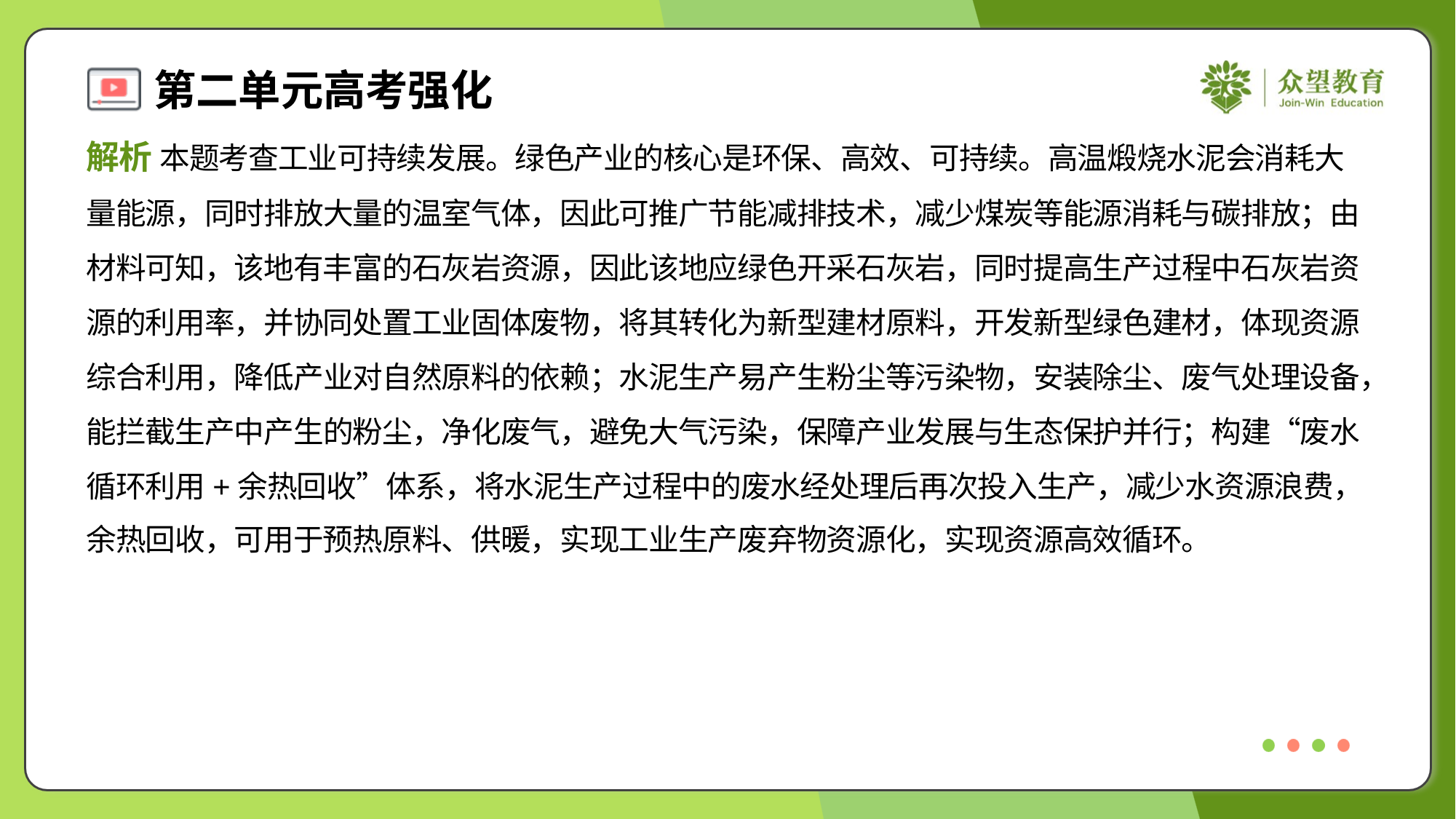

解析 本题考查工业可持续发展。绿色产业的核心是环保、高效、可持续。高温煅烧水泥会消耗大
量能源，同时排放大量的温室气体，因此可推广节能减排技术，减少煤炭等能源消耗与碳排放；由
材料可知，该地有丰富的石灰岩资源，因此该地应绿色开采石灰岩，同时提高生产过程中石灰岩资
源的利用率，并协同处置工业固体废物，将其转化为新型建材原料，开发新型绿色建材，体现资源
综合利用，降低产业对自然原料的依赖；水泥生产易产生粉尘等污染物，安装除尘、废气处理设备，
能拦截生产中产生的粉尘，净化废气，避免大气污染，保障产业发展与生态保护并行；构建“废水
循环利用+余热回收”体系，将水泥生产过程中的废水经处理后再次投入生产，减少水资源浪费，
余热回收，可用于预热原料、供暖，实现工业生产废弃物资源化，实现资源高效循环。